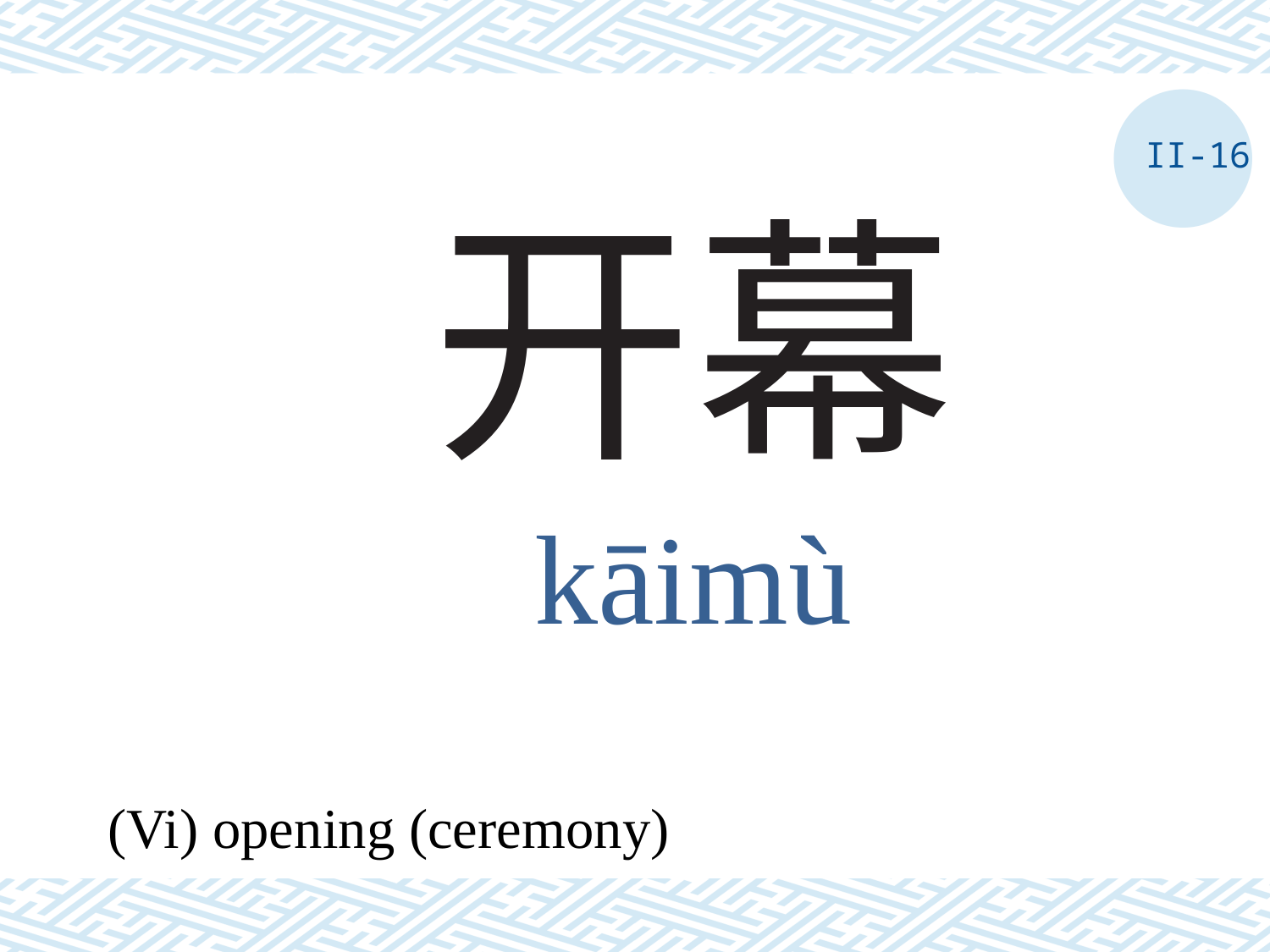

II-16

# 开幕
kāimù
(Vi) opening (ceremony)